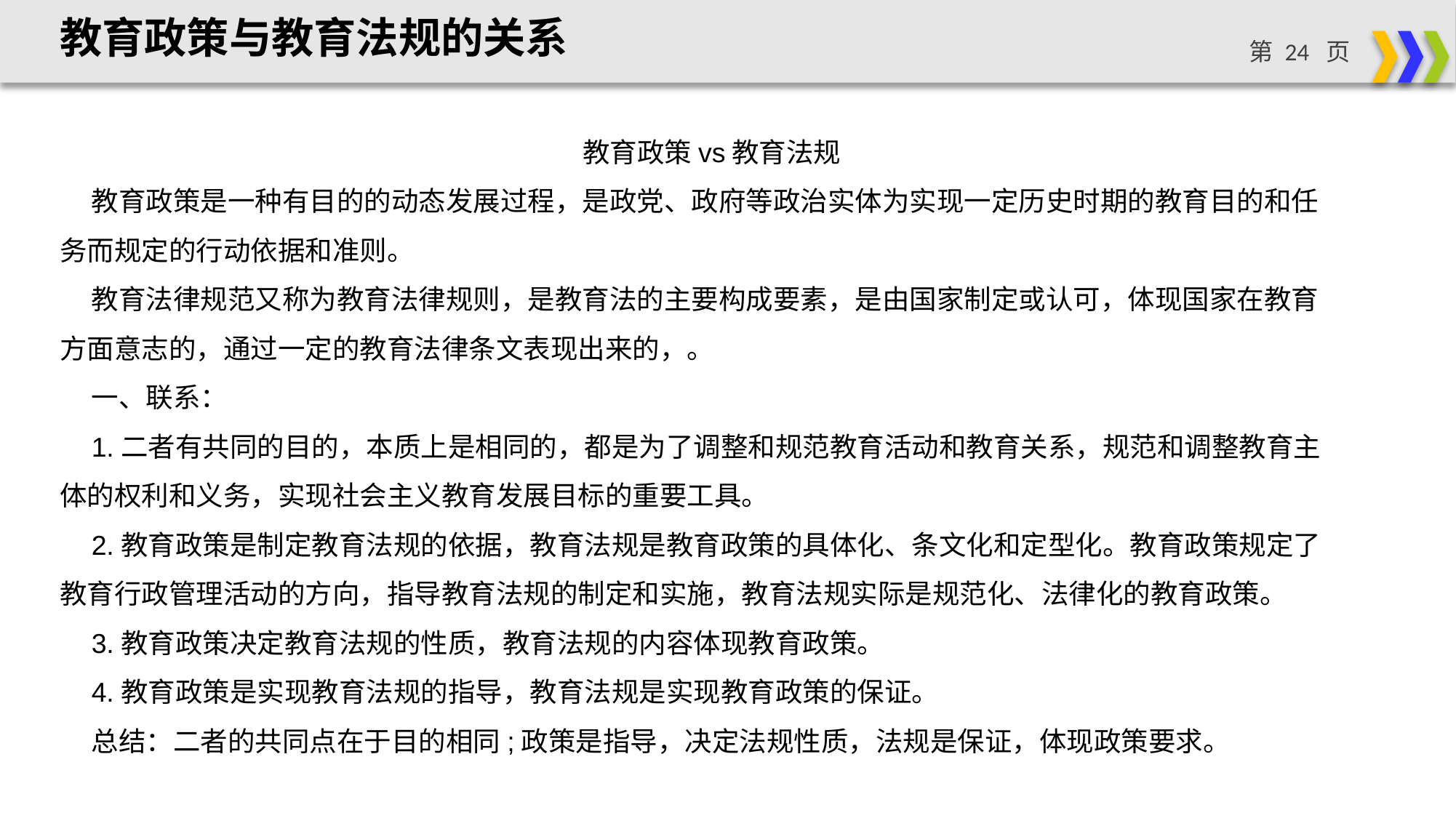

教育政策与教育法规的关系
教育政策vs教育法规
教育政策是一种有目的的动态发展过程，是政党、政府等政治实体为实现一定历史时期的教育目的和任务而规定的行动依据和准则。
教育法律规范又称为教育法律规则，是教育法的主要构成要素，是由国家制定或认可，体现国家在教育方面意志的，通过一定的教育法律条文表现出来的，。
一、联系：
1.二者有共同的目的，本质上是相同的，都是为了调整和规范教育活动和教育关系，规范和调整教育主体的权利和义务，实现社会主义教育发展目标的重要工具。
2.教育政策是制定教育法规的依据，教育法规是教育政策的具体化、条文化和定型化。教育政策规定了教育行政管理活动的方向，指导教育法规的制定和实施，教育法规实际是规范化、法律化的教育政策。
3.教育政策决定教育法规的性质，教育法规的内容体现教育政策。
4.教育政策是实现教育法规的指导，教育法规是实现教育政策的保证。
总结：二者的共同点在于目的相同;政策是指导，决定法规性质，法规是保证，体现政策要求。